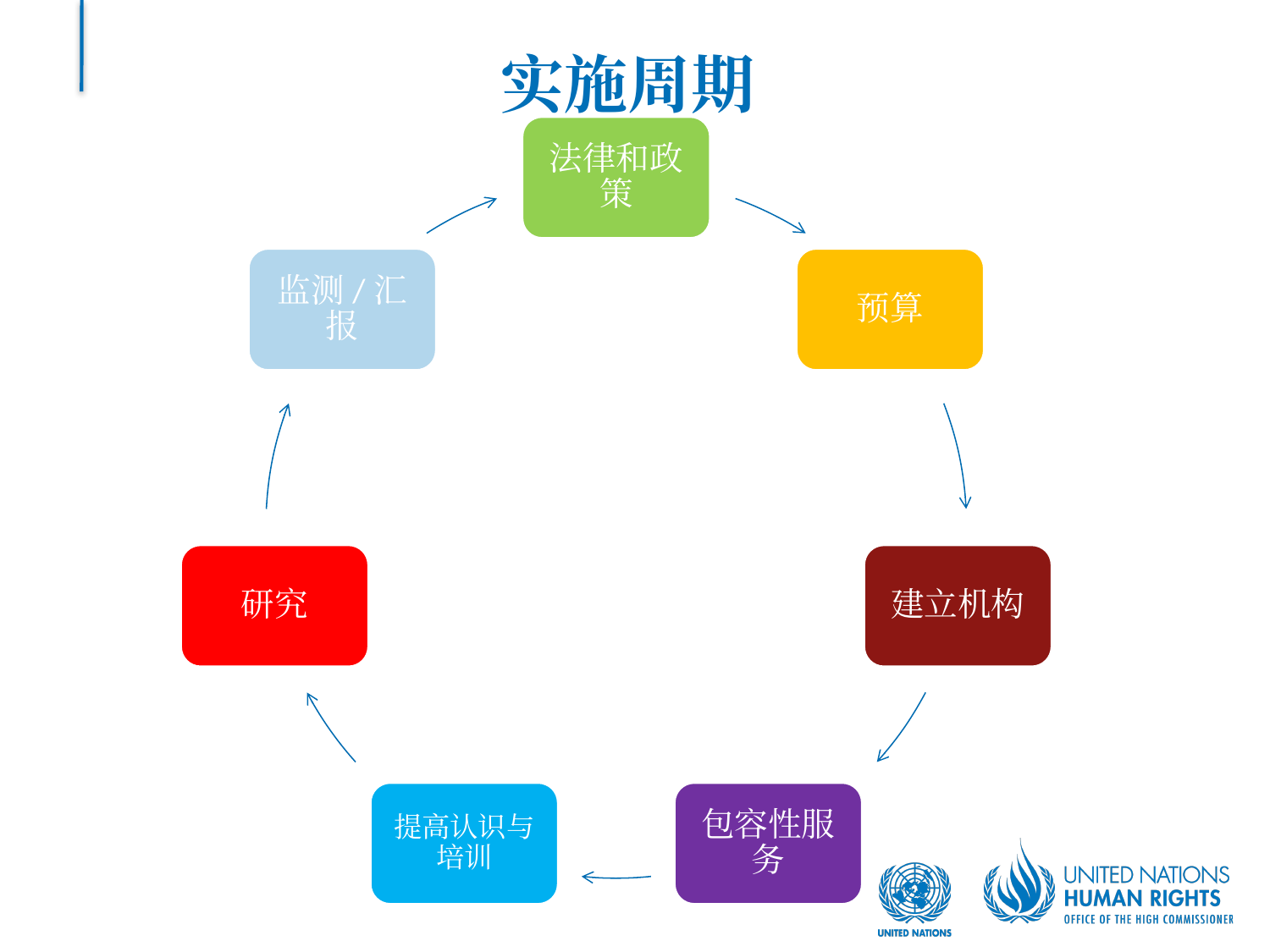

# 实施周期
法律和政策

监测/汇报
预算
研究
建立机构
提高认识与培训
包容性服务